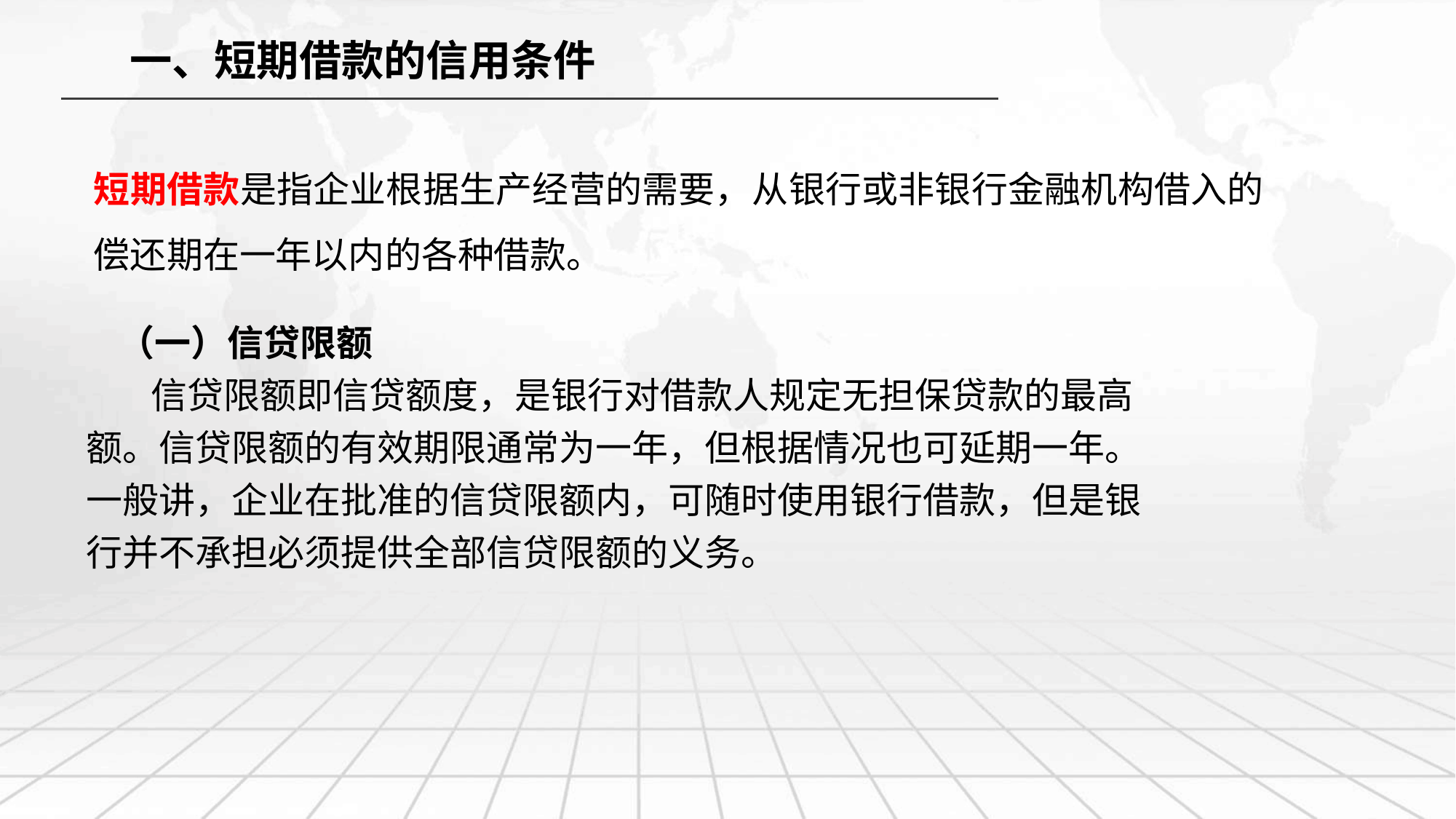

一、短期借款的信用条件
短期借款是指企业根据生产经营的需要，从银行或非银行金融机构借入的偿还期在一年以内的各种借款。
（一）信贷限额
   信贷限额即信贷额度，是银行对借款人规定无担保贷款的最高额。信贷限额的有效期限通常为一年，但根据情况也可延期一年。一般讲，企业在批准的信贷限额内，可随时使用银行借款，但是银行并不承担必须提供全部信贷限额的义务。